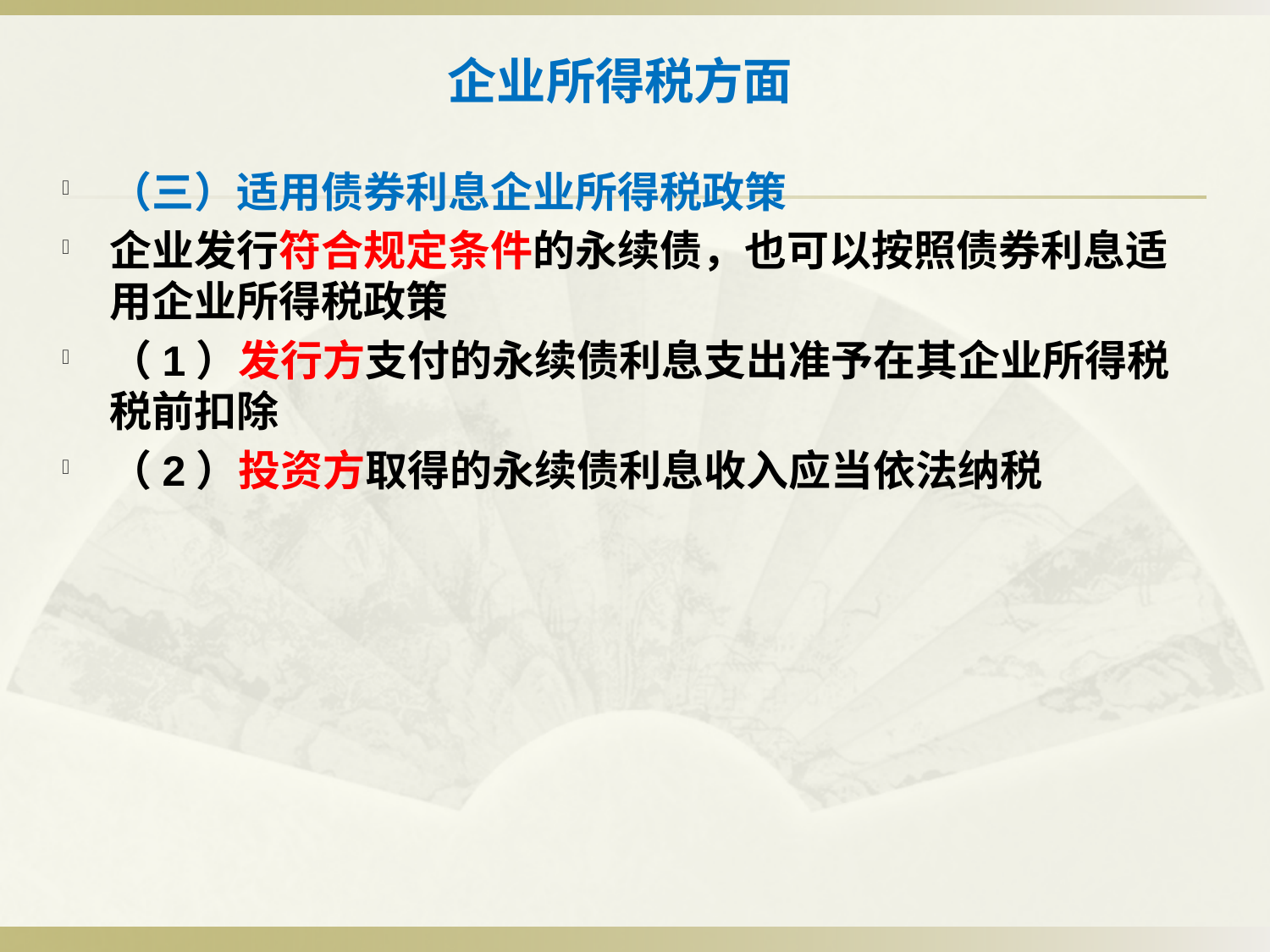

# 企业所得税方面
（三）适用债券利息企业所得税政策
企业发行符合规定条件的永续债，也可以按照债券利息适用企业所得税政策
（1）发行方支付的永续债利息支出准予在其企业所得税税前扣除
（2）投资方取得的永续债利息收入应当依法纳税